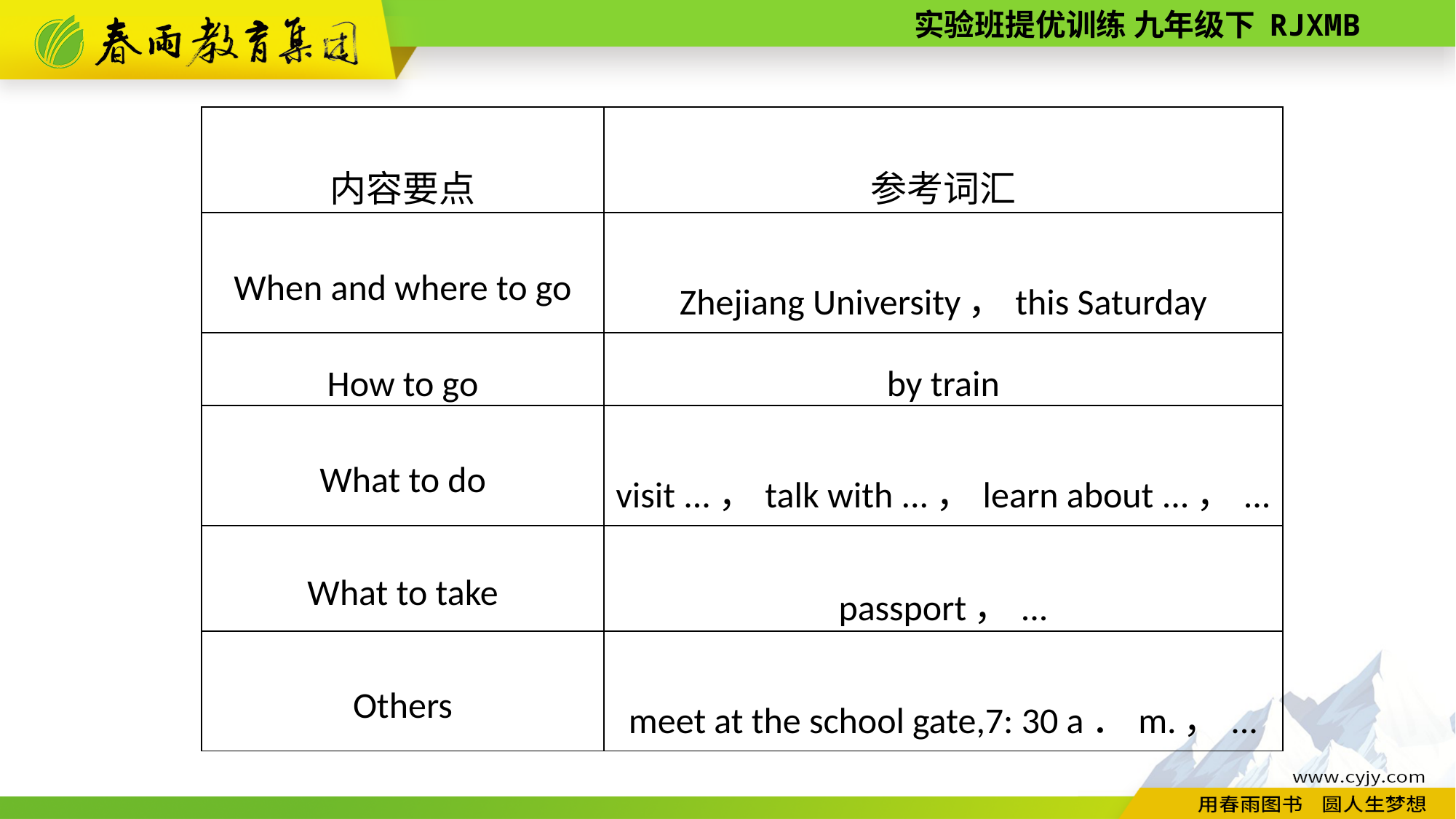

| 内容要点 | 参考词汇 |
| --- | --- |
| When and where to go | Zhejiang University，this Saturday |
| How to go | by train |
| What to do | visit ...，talk with ...，learn about ...，... |
| What to take | passport，... |
| Others | meet at the school gate,7: 30 a．m.，... |